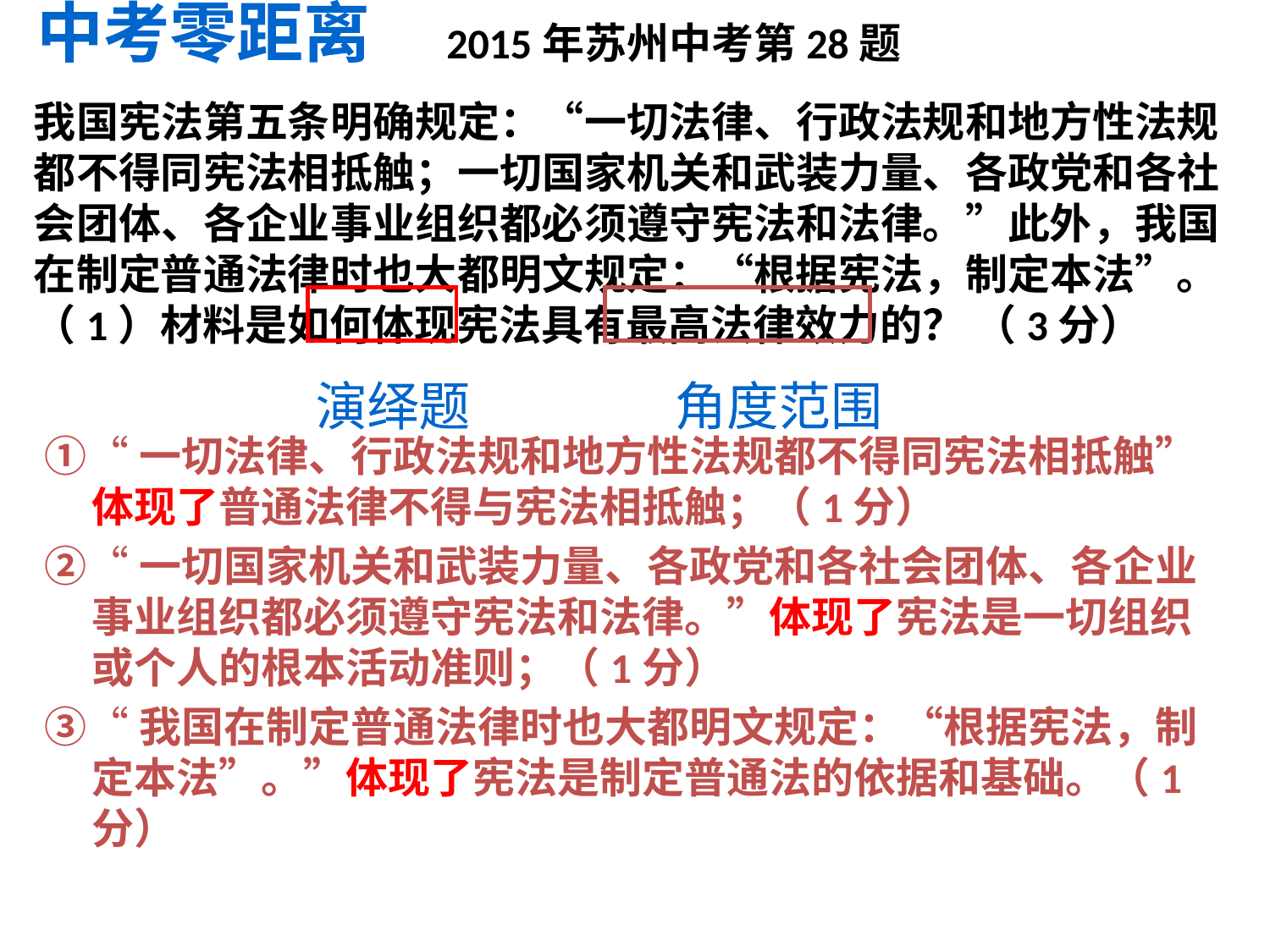

中考零距离
2015年苏州中考第28题
# 我国宪法第五条明确规定：“一切法律、行政法规和地方性法规都不得同宪法相抵触；一切国家机关和武装力量、各政党和各社会团体、各企业事业组织都必须遵守宪法和法律。”此外，我国在制定普通法律时也大都明文规定：“根据宪法，制定本法”。 （1）材料是如何体现宪法具有最高法律效力的？ （3分）

演绎题
角度范围
①“一切法律、行政法规和地方性法规都不得同宪法相抵触”体现了普通法律不得与宪法相抵触；（1分）
②“一切国家机关和武装力量、各政党和各社会团体、各企业事业组织都必须遵守宪法和法律。”体现了宪法是一切组织或个人的根本活动准则；（1分）
③“我国在制定普通法律时也大都明文规定：“根据宪法，制定本法”。”体现了宪法是制定普通法的依据和基础。（1分）